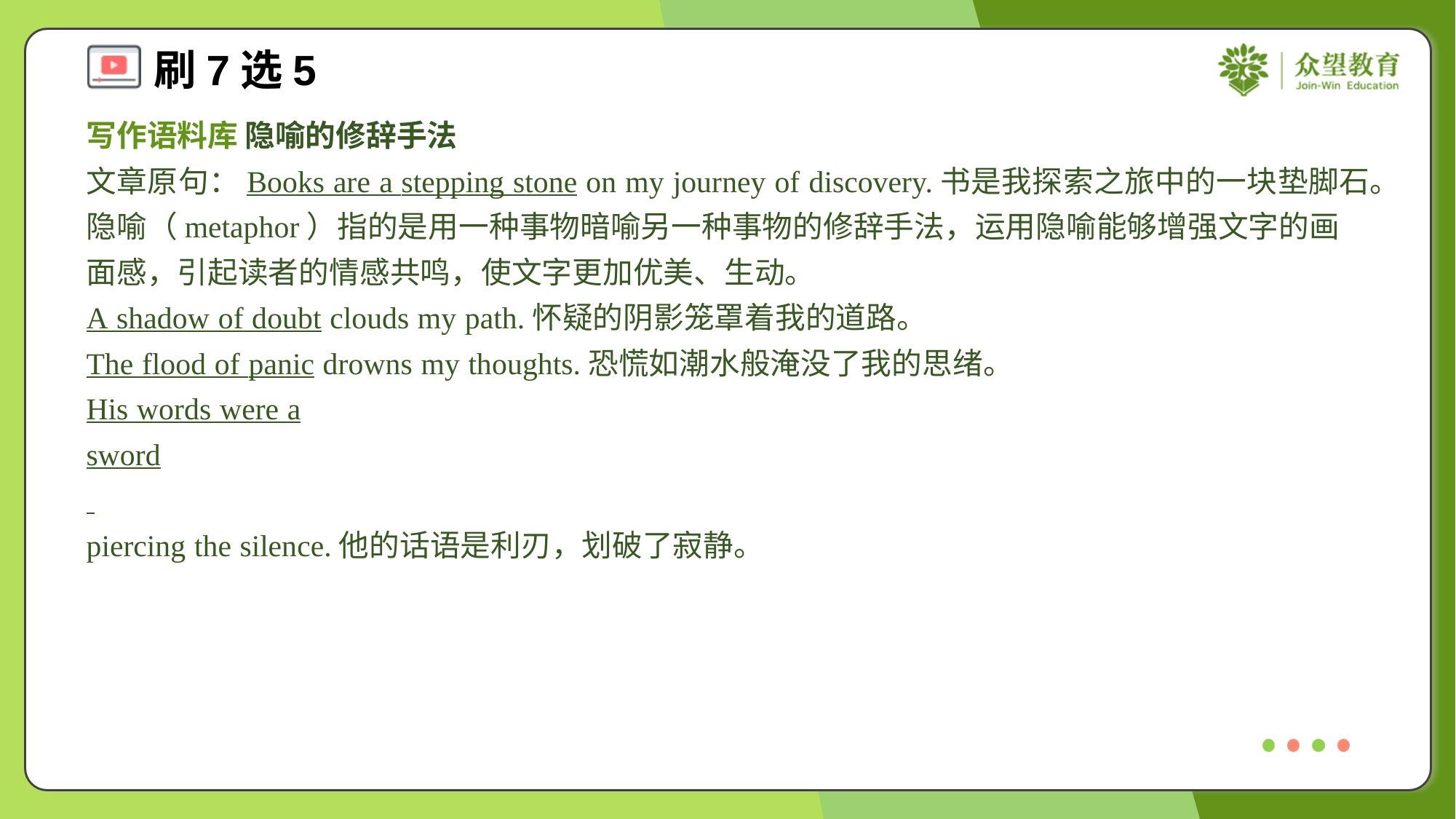

写作语料库 隐喻的修辞手法
文章原句：Books are a stepping stone on my journey of discovery.书是我探索之旅中的一块垫脚石。
隐喻（metaphor）指的是用一种事物暗喻另一种事物的修辞手法，运用隐喻能够增强文字的画面感，引起读者的情感共鸣，使文字更加优美、生动。
A shadow of doubt clouds my path.怀疑的阴影笼罩着我的道路。
The flood of panic drowns my thoughts.恐慌如潮水般淹没了我的思绪。
His words were a sword. .piercing the silence.他的话语是利刃，划破了寂静。